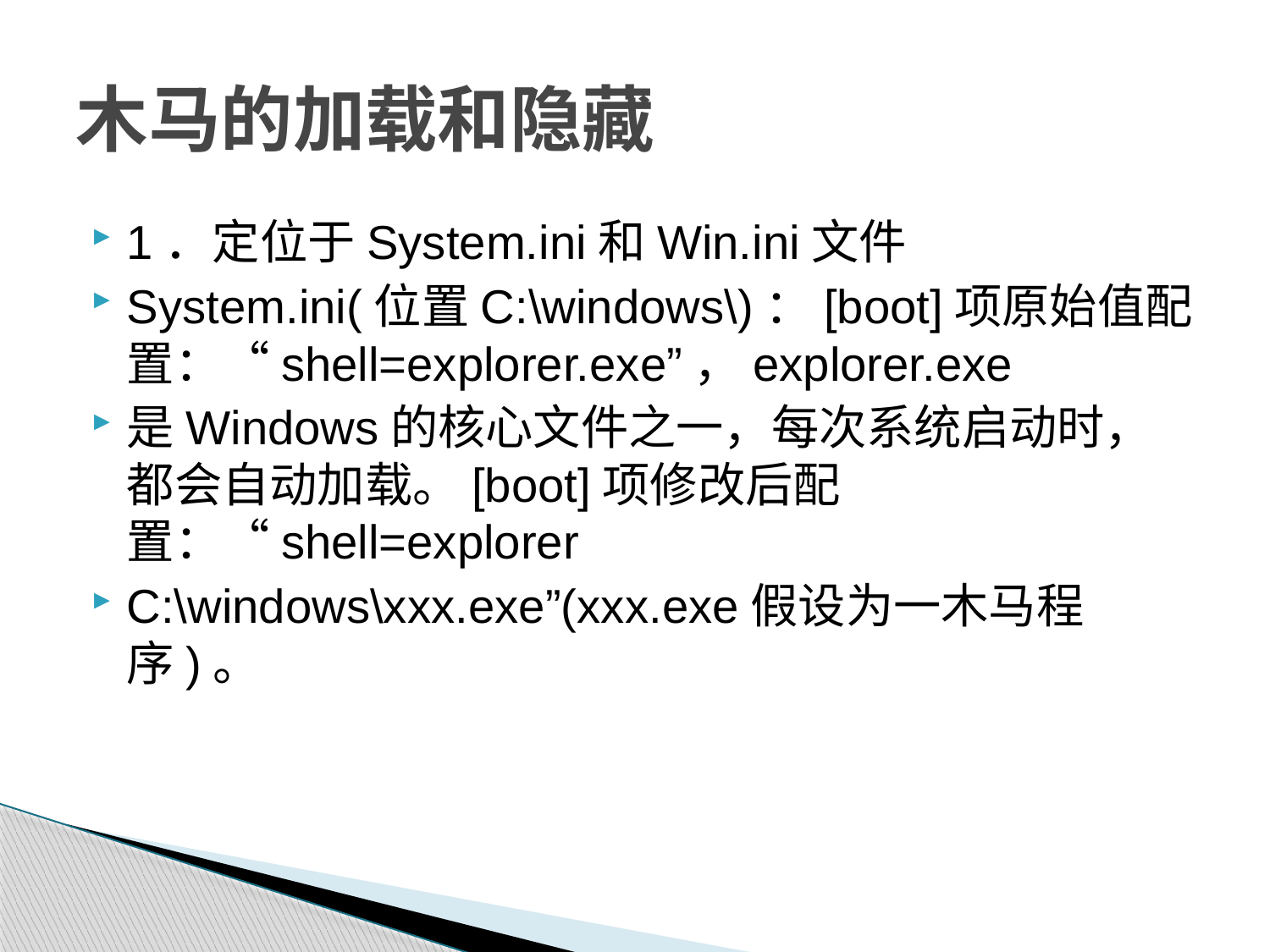

# 木马的加载和隐藏
1．定位于System.ini和Win.ini文件
System.ini(位置C:\windows\)：[boot]项原始值配置：“shell=explorer.exe”，explorer.exe
是Windows的核心文件之一，每次系统启动时，都会自动加载。[boot]项修改后配置：“shell=explorer
C:\windows\xxx.exe”(xxx.exe假设为一木马程序)。